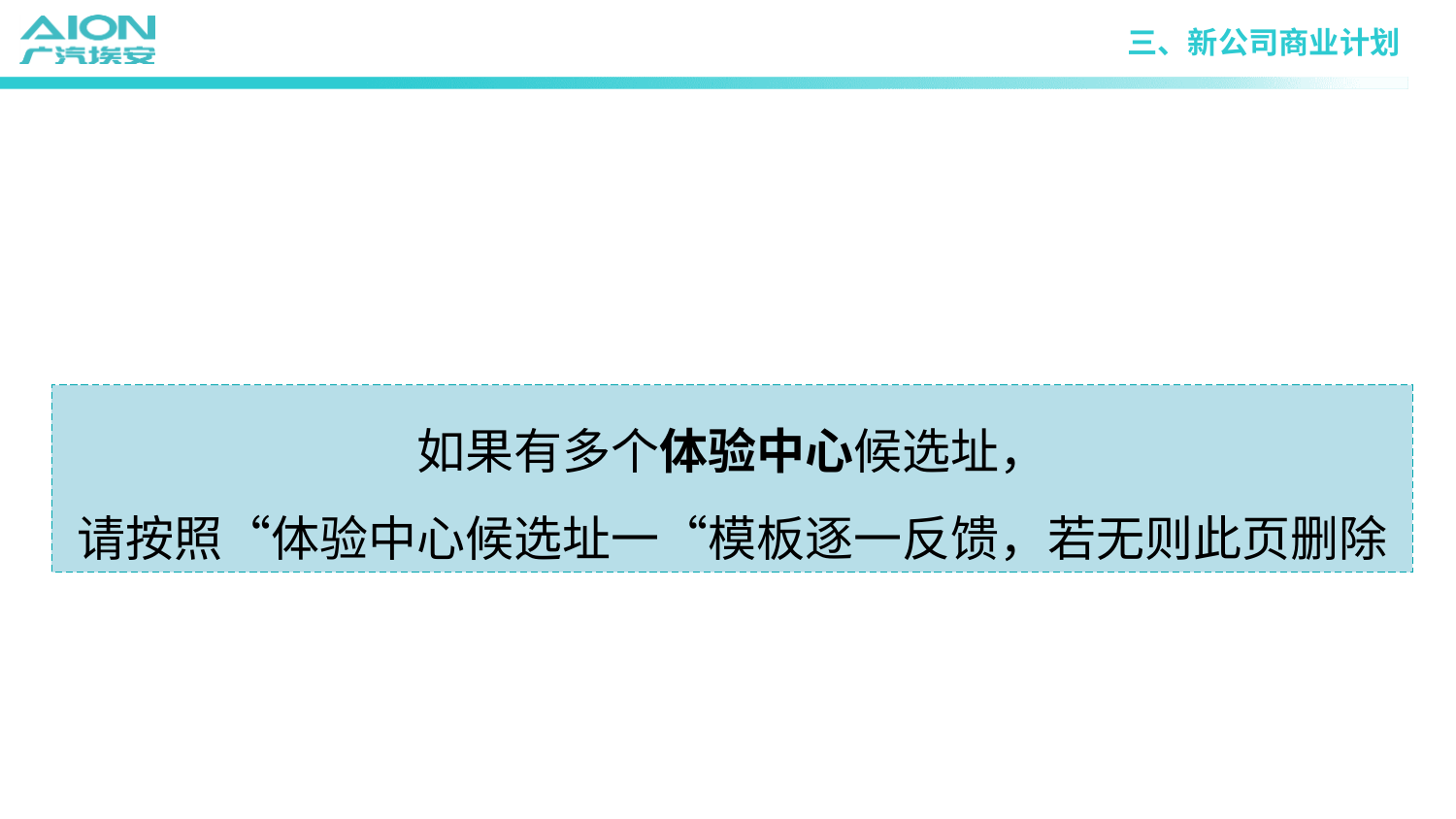

三、新公司商业计划
如果有多个体验中心候选址，
请按照“体验中心候选址一“模板逐一反馈，若无则此页删除